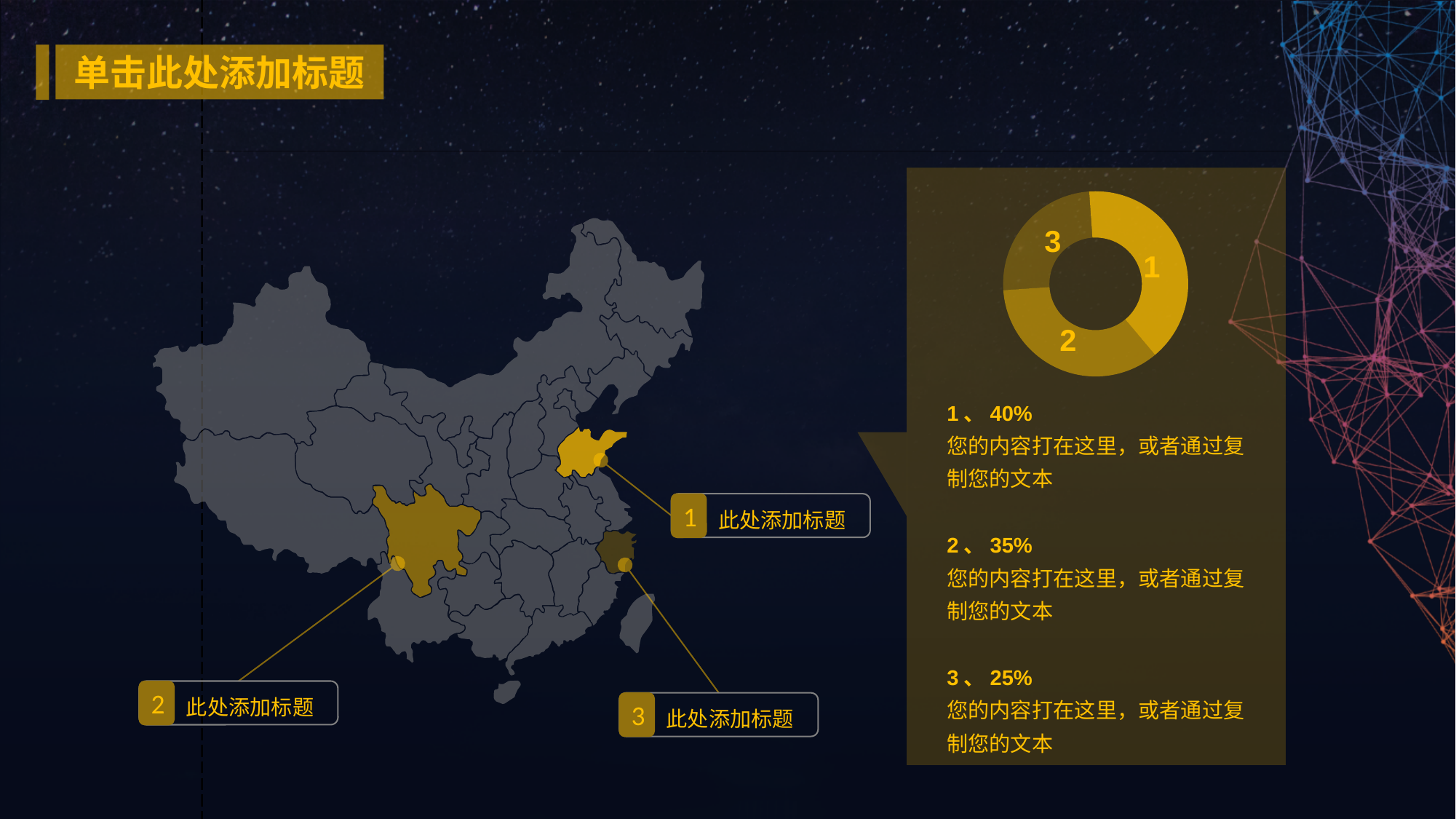

单击此处添加标题

### Chart

| Category | Sales |
|---|---|
| 1st Qtr | 40.0 |
| 2nd Qtr | 35.0 |
| 3rd Qtr | 25.0 |
3

1

2
1、40%
您的内容打在这里，或者通过复制您的文本

2、35%
您的内容打在这里，或者通过复制您的文本

3、25%
您的内容打在这里，或者通过复制您的文本
1
此处添加标题

2
此处添加标题

3
此处添加标题